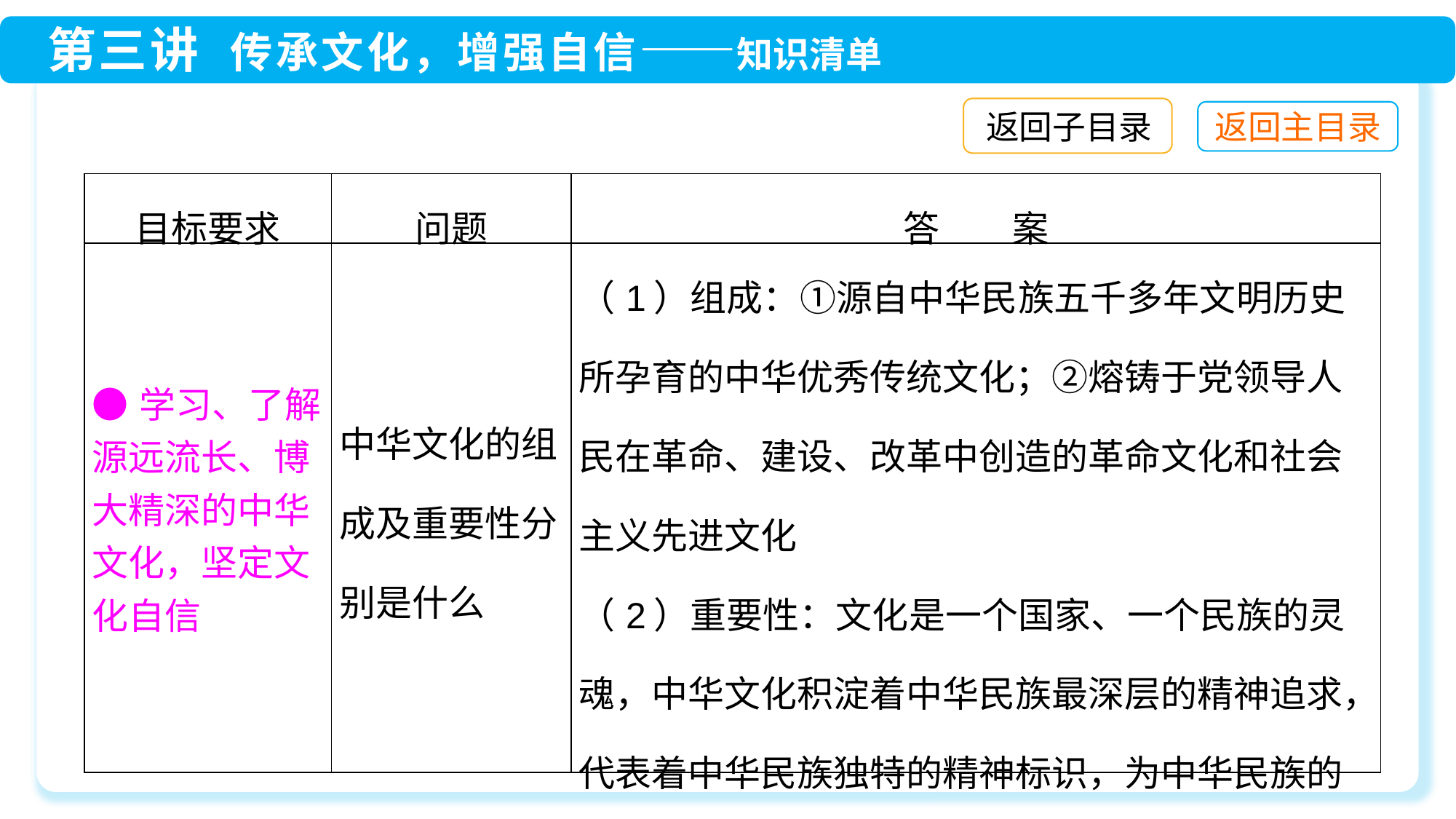

返回子目录
| 目标要求 | 问题 | 答　　案 |
| --- | --- | --- |
| ●学习、了解源远流长、博大精深的中华文化，坚定文化自信 | 中华文化的组成及重要性分别是什么 | （1）组成：①源自中华民族五千多年文明历史所孕育的中华优秀传统文化；②熔铸于党领导人民在革命、建设、改革中创造的革命文化和社会主义先进文化 （2）重要性：文化是一个国家、一个民族的灵魂，中华文化积淀着中华民族最深层的精神追求，代表着中华民族独特的精神标识，为中华民族的伟大复兴提供精神动力 |